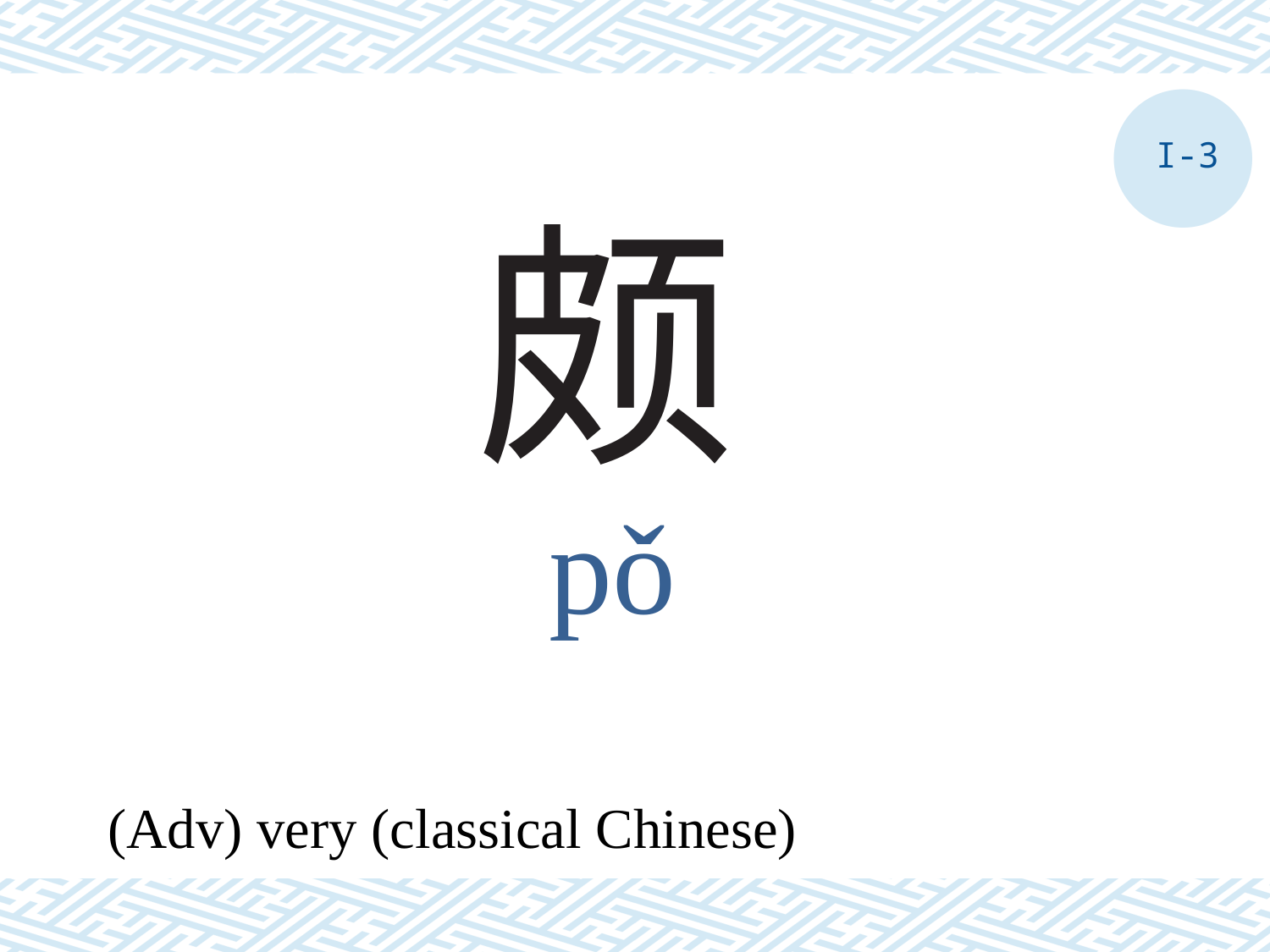

I-3

# 颇
pǒ
(Adv) very (classical Chinese)